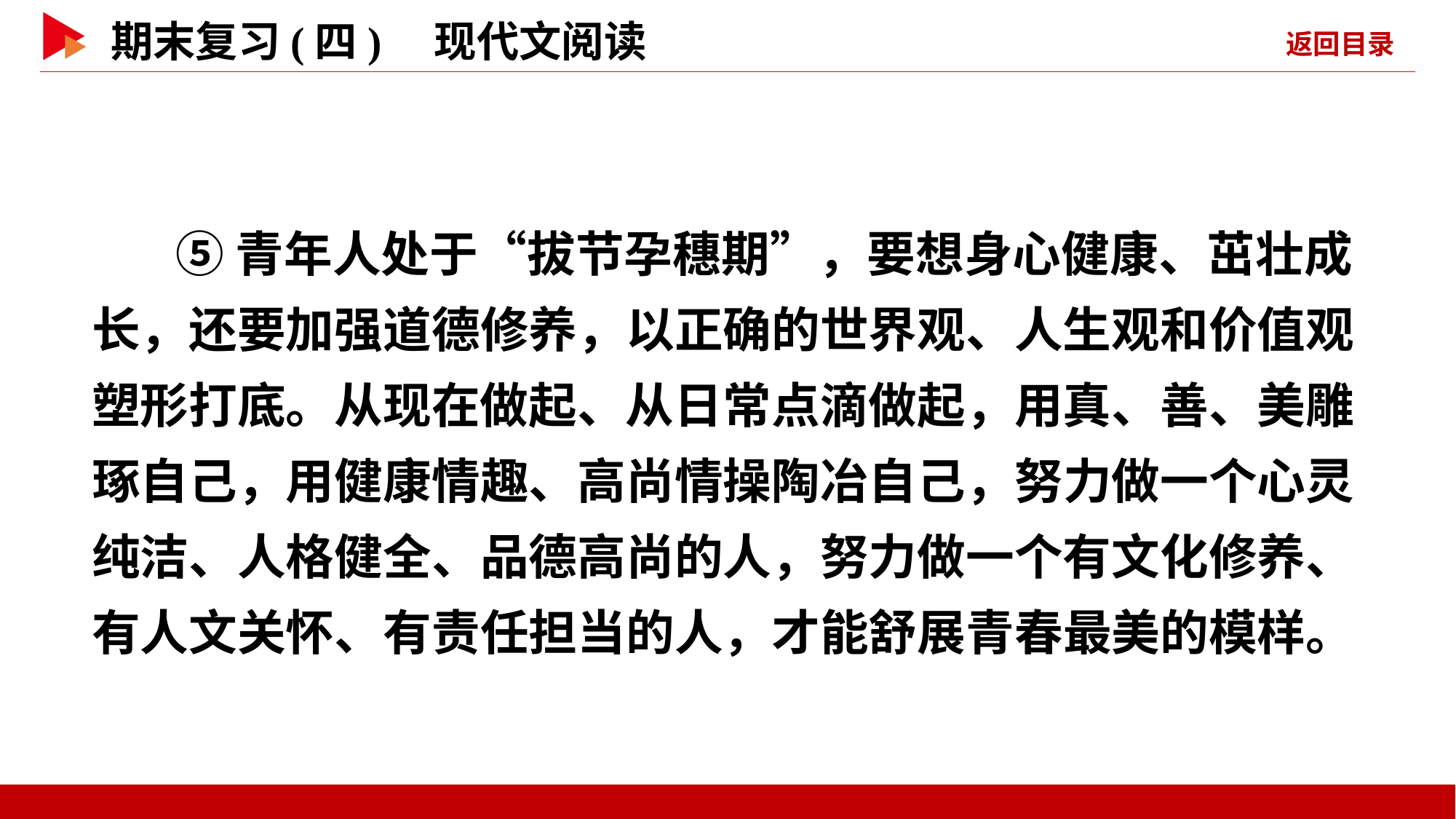

⑤青年人处于“拔节孕穗期”，要想身心健康、茁壮成长，还要加强道德修养，以正确的世界观、人生观和价值观塑形打底。从现在做起、从日常点滴做起，用真、善、美雕琢自己，用健康情趣、高尚情操陶冶自己，努力做一个心灵纯洁、人格健全、品德高尚的人，努力做一个有文化修养、有人文关怀、有责任担当的人，才能舒展青春最美的模样。